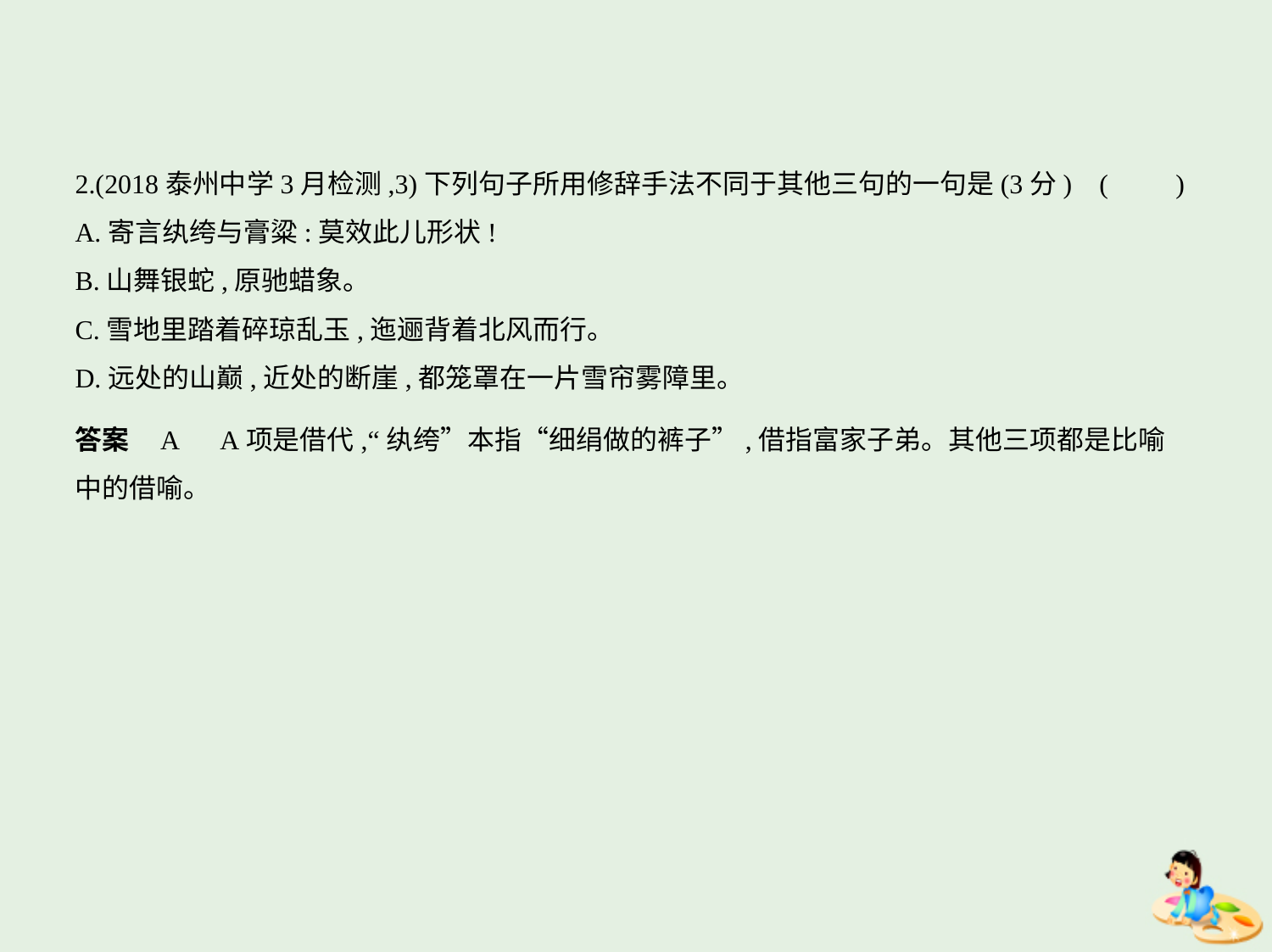

2.(2018泰州中学3月检测,3)下列句子所用修辞手法不同于其他三句的一句是(3分) (　　)
A.寄言纨绔与膏粱:莫效此儿形状!
B.山舞银蛇,原驰蜡象。
C.雪地里踏着碎琼乱玉,迤逦背着北风而行。
D.远处的山巅,近处的断崖,都笼罩在一片雪帘雾障里。
答案    A　A项是借代,“纨绔”本指“细绢做的裤子”,借指富家子弟。其他三项都是比喻
中的借喻。